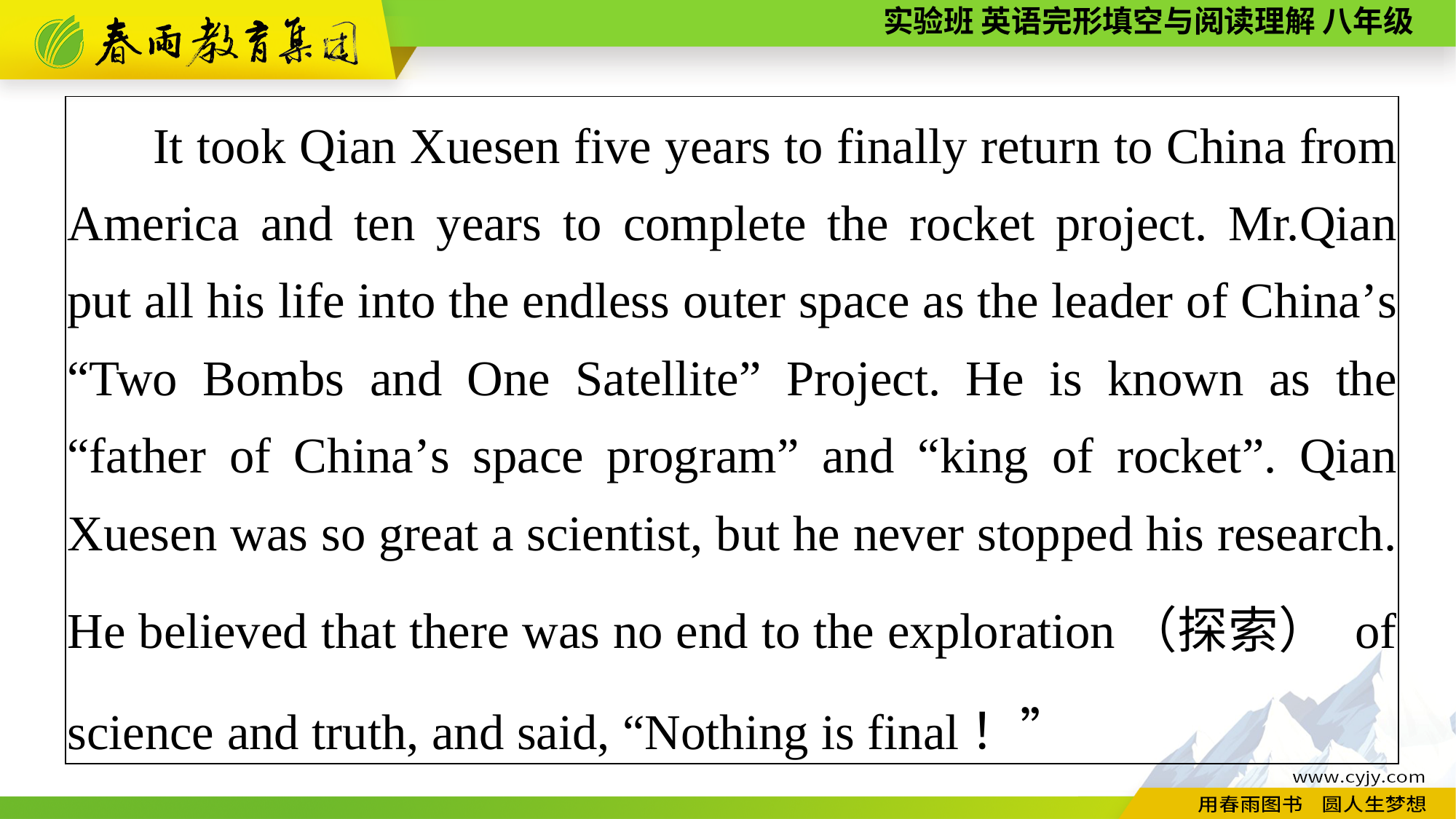

| It took Qian Xuesen five years to finally return to China from America and ten years to complete the rocket project. Mr.Qian put all his life into the endless outer space as the leader of China’s “Two Bombs and One Satellite” Project. He is known as the “father of China’s space program” and “king of rocket”. Qian Xuesen was so great a scientist, but he never stopped his research. He believed that there was no end to the exploration（探索） of science and truth, and said, “Nothing is final！” |
| --- |